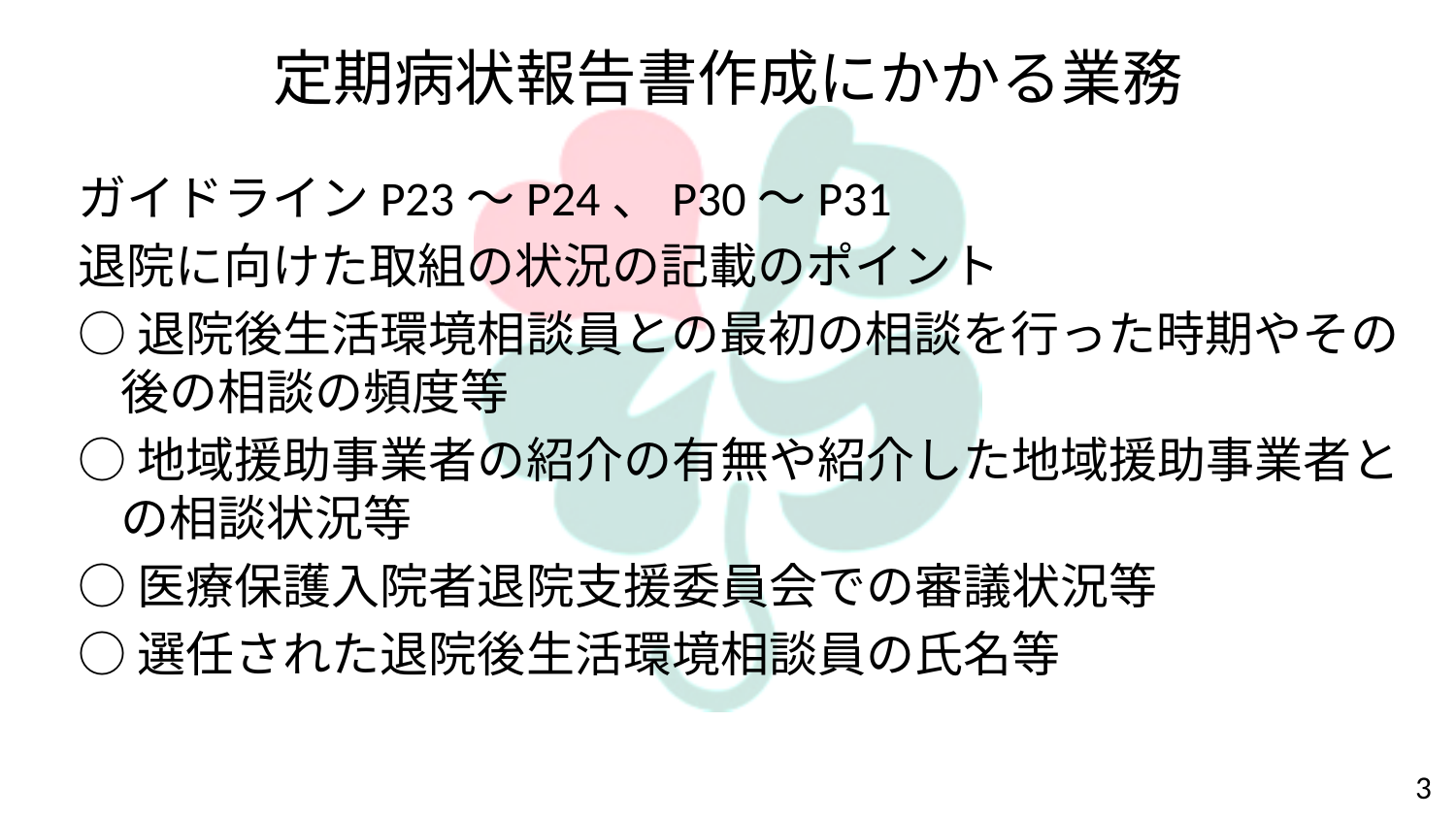

# 定期病状報告書作成にかかる業務
ガイドラインP23～P24、P30～P31
退院に向けた取組の状況の記載のポイント
○退院後生活環境相談員との最初の相談を行った時期やその後の相談の頻度等
○地域援助事業者の紹介の有無や紹介した地域援助事業者との相談状況等
○医療保護入院者退院支援委員会での審議状況等
○選任された退院後生活環境相談員の氏名等
3